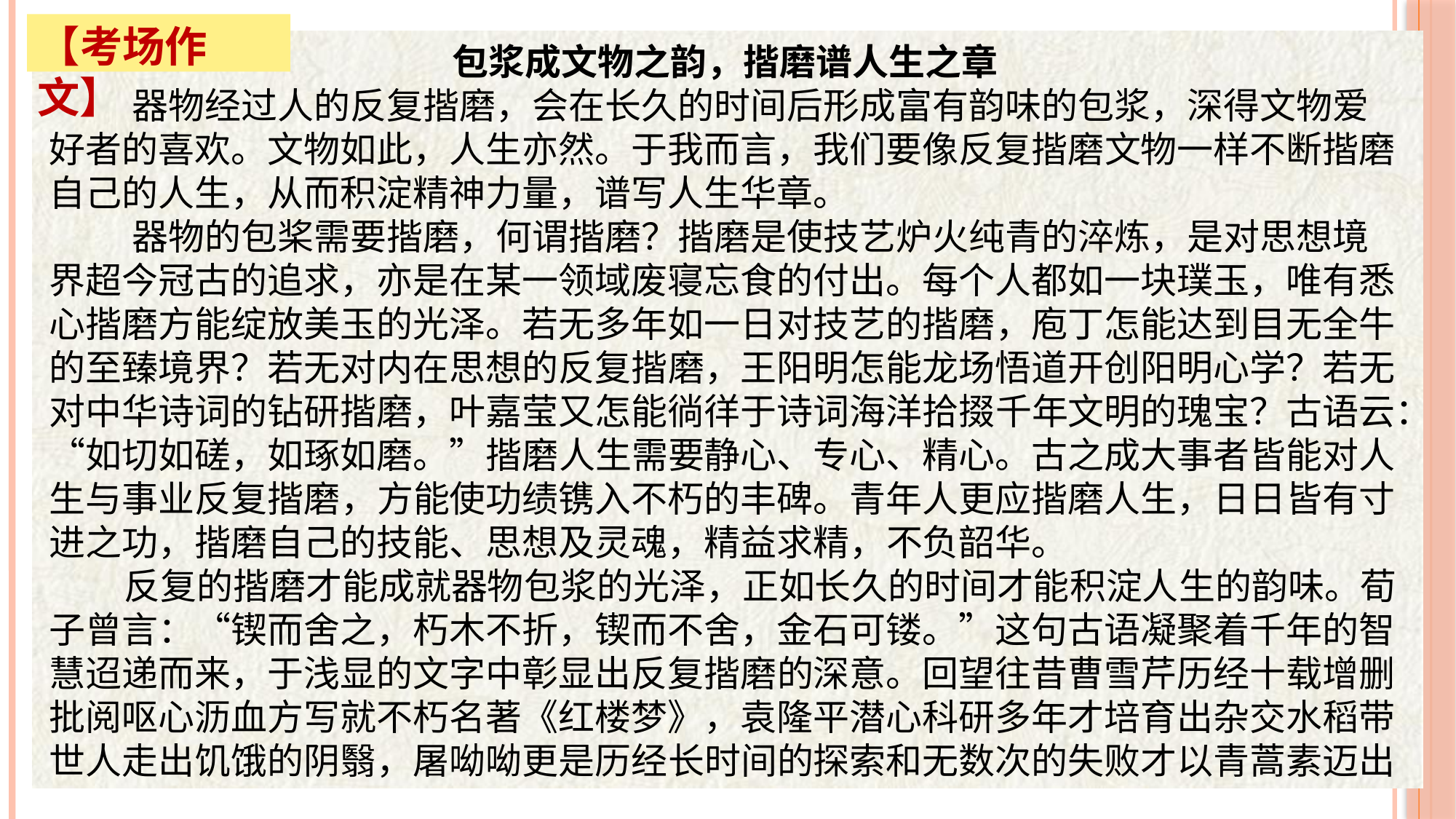

【考场作文】
包浆成文物之韵，揩磨谱人生之章
         器物经过人的反复揩磨，会在长久的时间后形成富有韵味的包浆，深得文物爱好者的喜欢。文物如此，人生亦然。于我而言，我们要像反复揩磨文物一样不断揩磨自己的人生，从而积淀精神力量，谱写人生华章。
         器物的包桨需要揩磨，何谓揩磨？揩磨是使技艺炉火纯青的淬炼，是对思想境界超今冠古的追求，亦是在某一领域废寝忘食的付出。每个人都如一块璞玉，唯有悉心揩磨方能绽放美玉的光泽。若无多年如一日对技艺的揩磨，庖丁怎能达到目无全牛的至臻境界？若无对内在思想的反复揩磨，王阳明怎能龙场悟道开创阳明心学？若无对中华诗词的钻研揩磨，叶嘉莹又怎能徜徉于诗词海洋拾掇千年文明的瑰宝？古语云：“如切如磋，如琢如磨。”揩磨人生需要静心、专心、精心。古之成大事者皆能对人生与事业反复揩磨，方能使功绩镌入不朽的丰碑。青年人更应揩磨人生，日日皆有寸进之功，揩磨自己的技能、思想及灵魂，精益求精，不负韶华。
        反复的揩磨才能成就器物包浆的光泽，正如长久的时间才能积淀人生的韵味。荀子曾言：“锲而舍之，朽木不折，锲而不舍，金石可镂。”这句古语凝聚着千年的智慧迢递而来，于浅显的文字中彰显出反复揩磨的深意。回望往昔曹雪芹历经十载增删批阅呕心沥血方写就不朽名著《红楼梦》，袁隆平潜心科研多年才培育出杂交水稻带世人走出饥饿的阴翳，屠呦呦更是历经长时间的探索和无数次的失败才以青蒿素迈出